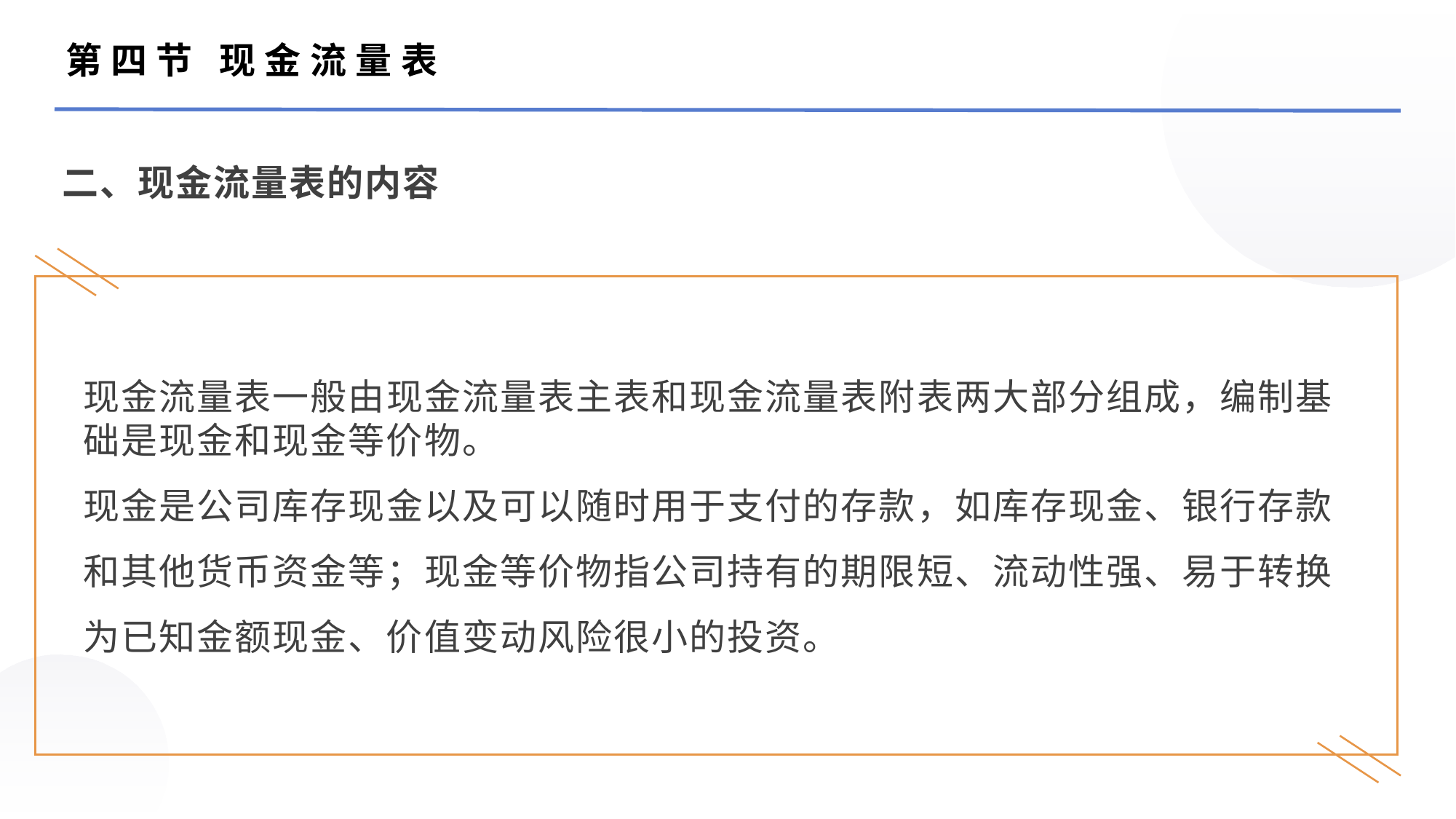

第四节 现金流量表
二、现金流量表的内容

现金流量表一般由现金流量表主表和现金流量表附表两大部分组成，编制基础是现金和现金等价物。
现金是公司库存现金以及可以随时用于支付的存款，如库存现金、银行存款和其他货币资金等；现金等价物指公司持有的期限短、流动性强、易于转换为已知金额现金、价值变动风险很小的投资。

20